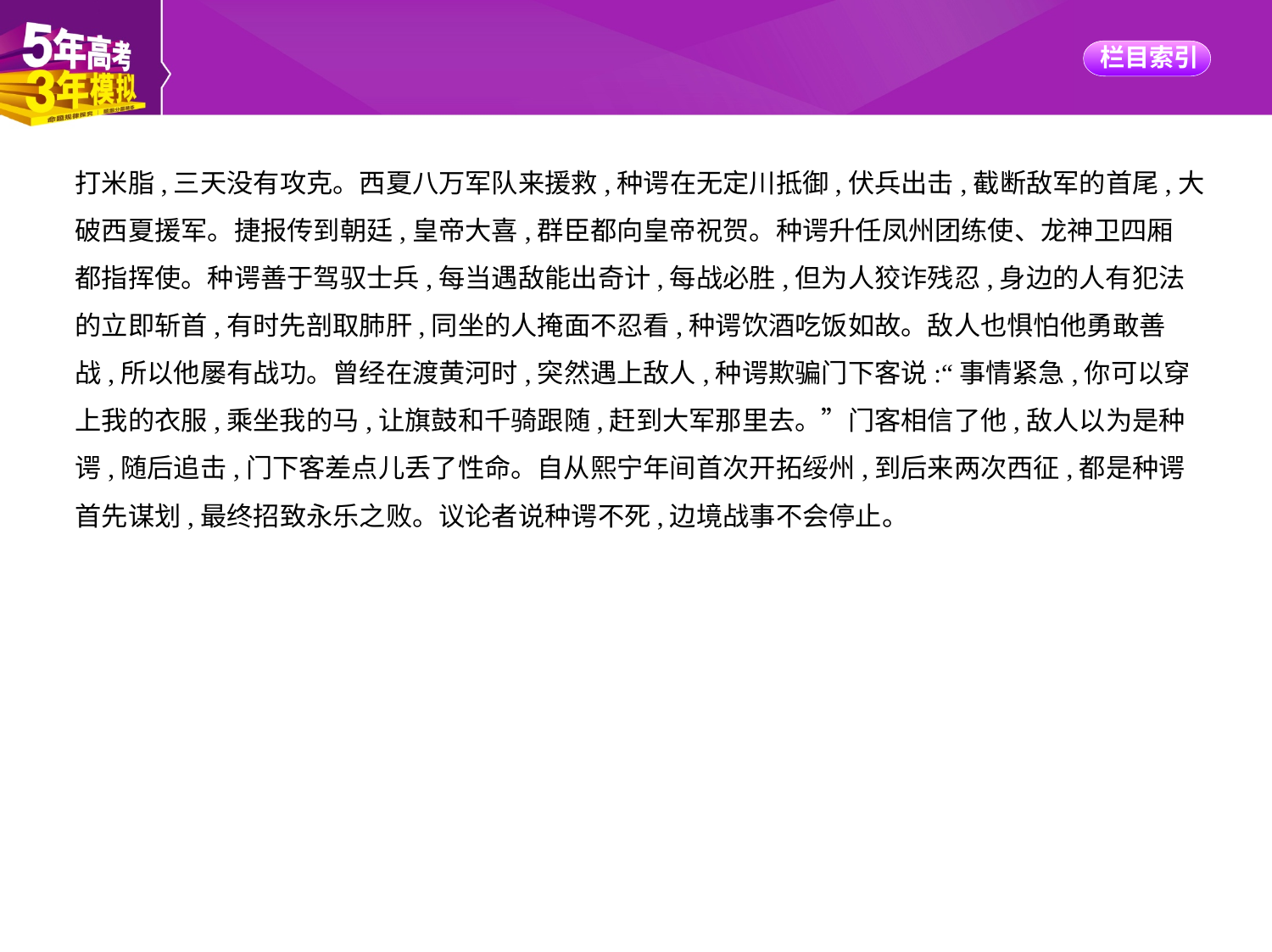

打米脂,三天没有攻克。西夏八万军队来援救,种谔在无定川抵御,伏兵出击,截断敌军的首尾,大
破西夏援军。捷报传到朝廷,皇帝大喜,群臣都向皇帝祝贺。种谔升任凤州团练使、龙神卫四厢
都指挥使。种谔善于驾驭士兵,每当遇敌能出奇计,每战必胜,但为人狡诈残忍,身边的人有犯法
的立即斩首,有时先剖取肺肝,同坐的人掩面不忍看,种谔饮酒吃饭如故。敌人也惧怕他勇敢善
战,所以他屡有战功。曾经在渡黄河时,突然遇上敌人,种谔欺骗门下客说:“事情紧急,你可以穿
上我的衣服,乘坐我的马,让旗鼓和千骑跟随,赶到大军那里去。”门客相信了他,敌人以为是种
谔,随后追击,门下客差点儿丢了性命。自从熙宁年间首次开拓绥州,到后来两次西征,都是种谔
首先谋划,最终招致永乐之败。议论者说种谔不死,边境战事不会停止。